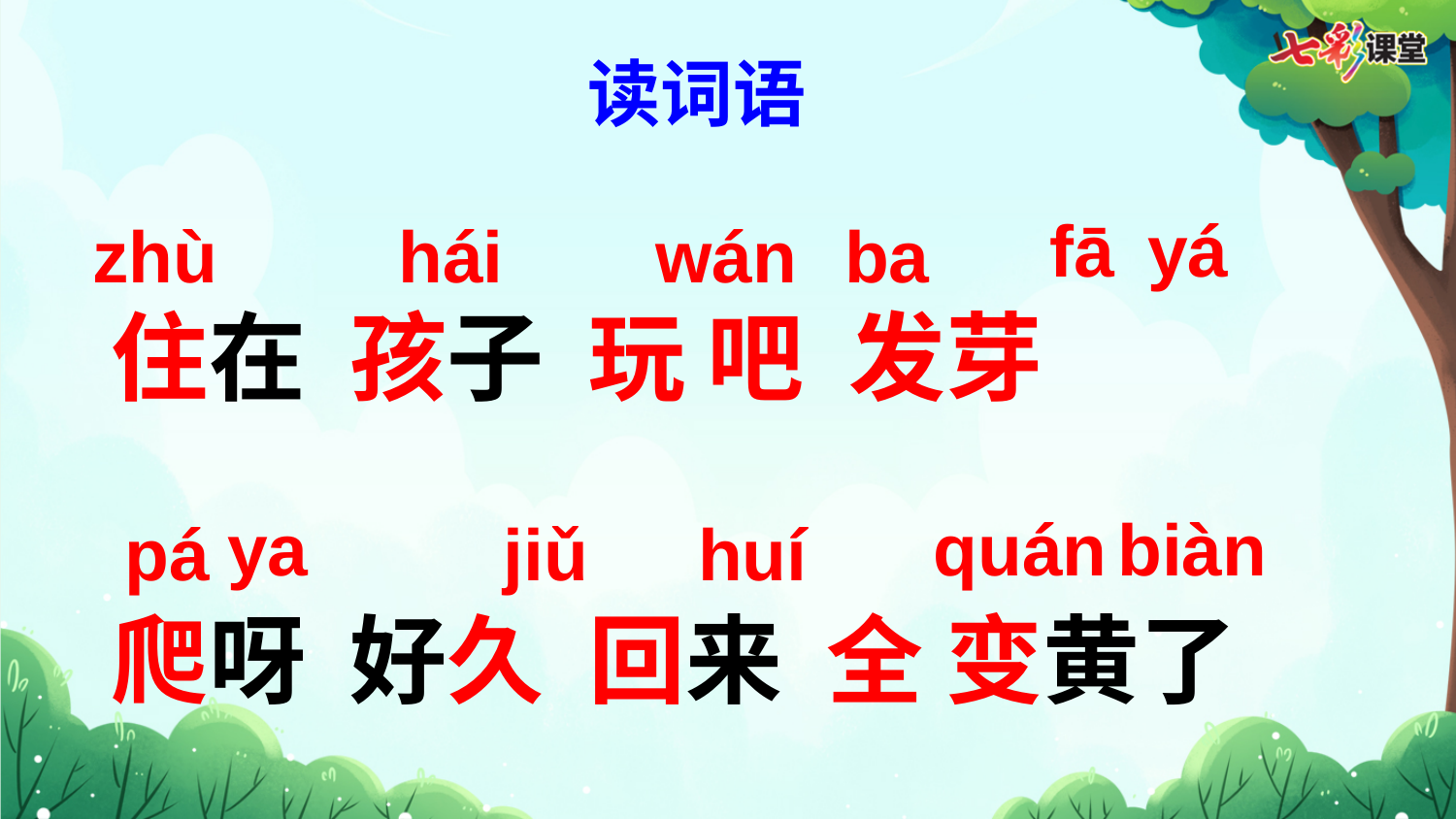

读词语
fā
yá
zhù
hái
wán
ba
住在  孩子  玩 吧  发芽

爬呀  好久  回来  全 变黄了
ya
quán
biàn
pá
jiǔ
huí